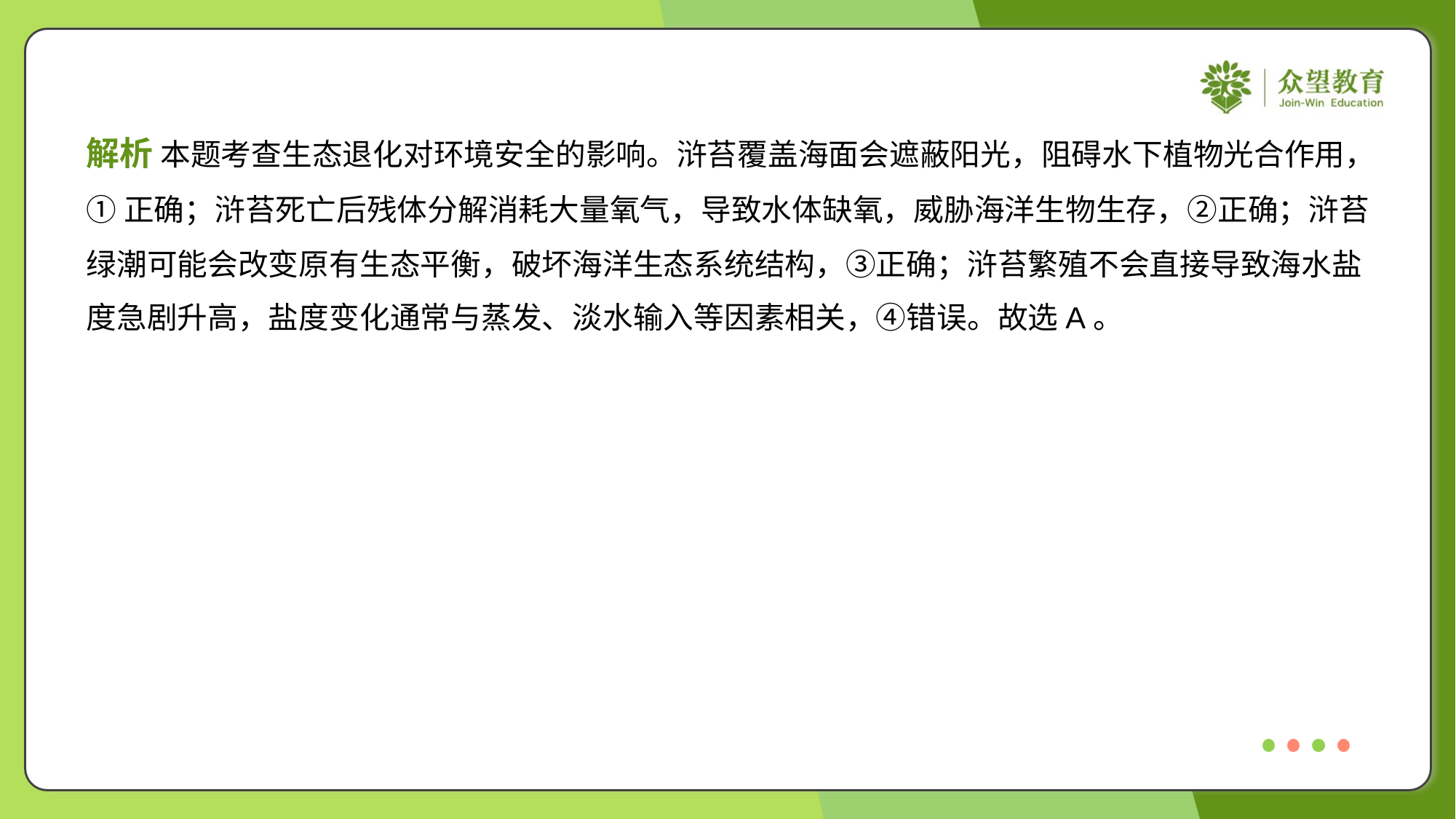

解析 本题考查生态退化对环境安全的影响。浒苔覆盖海面会遮蔽阳光，阻碍水下植物光合作用，
①正确；浒苔死亡后残体分解消耗大量氧气，导致水体缺氧，威胁海洋生物生存，②正确；浒苔
绿潮可能会改变原有生态平衡，破坏海洋生态系统结构，③正确；浒苔繁殖不会直接导致海水盐
度急剧升高，盐度变化通常与蒸发、淡水输入等因素相关，④错误。故选A。